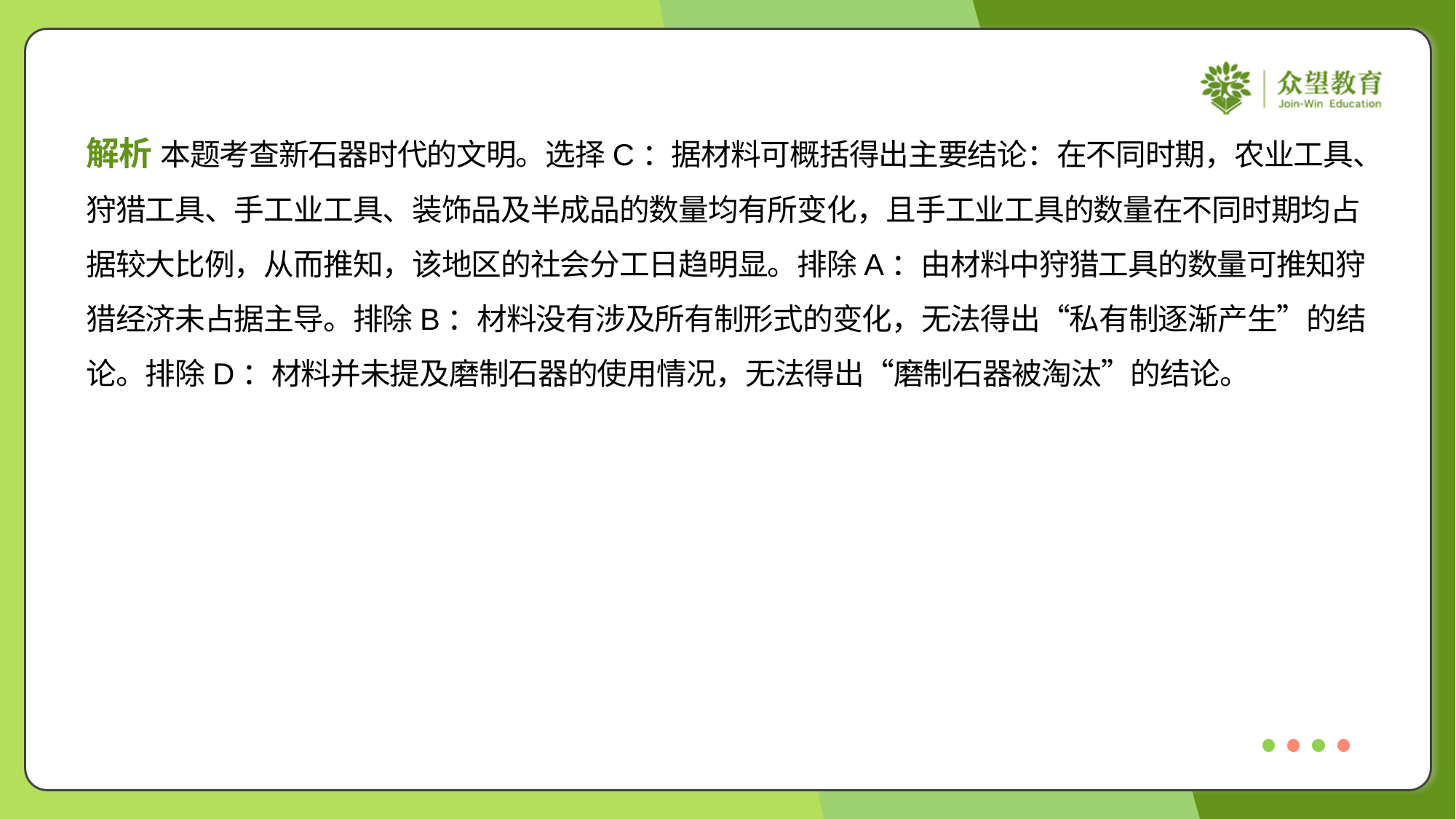

解析 本题考查新石器时代的文明。选择C：据材料可概括得出主要结论：在不同时期，农业工具、
狩猎工具、手工业工具、装饰品及半成品的数量均有所变化，且手工业工具的数量在不同时期均占
据较大比例，从而推知，该地区的社会分工日趋明显。排除A：由材料中狩猎工具的数量可推知狩
猎经济未占据主导。排除B：材料没有涉及所有制形式的变化，无法得出“私有制逐渐产生”的结
论。排除D：材料并未提及磨制石器的使用情况，无法得出“磨制石器被淘汰”的结论。